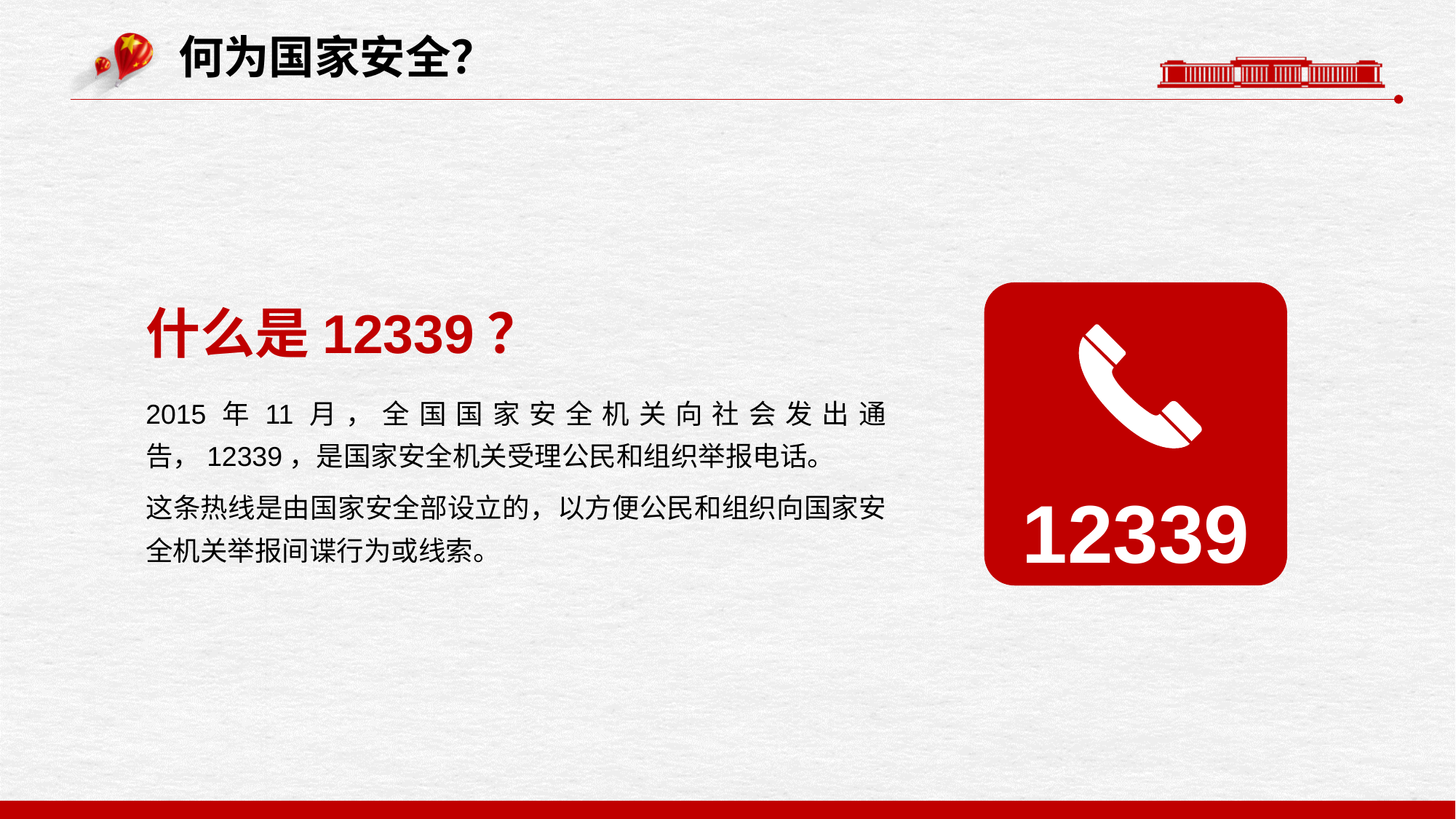

何为国家安全？

12339
什么是12339？
2015年11月，全国国家安全机关向社会发出通告，12339，是国家安全机关受理公民和组织举报电话。
这条热线是由国家安全部设立的，以方便公民和组织向国家安全机关举报间谍行为或线索。